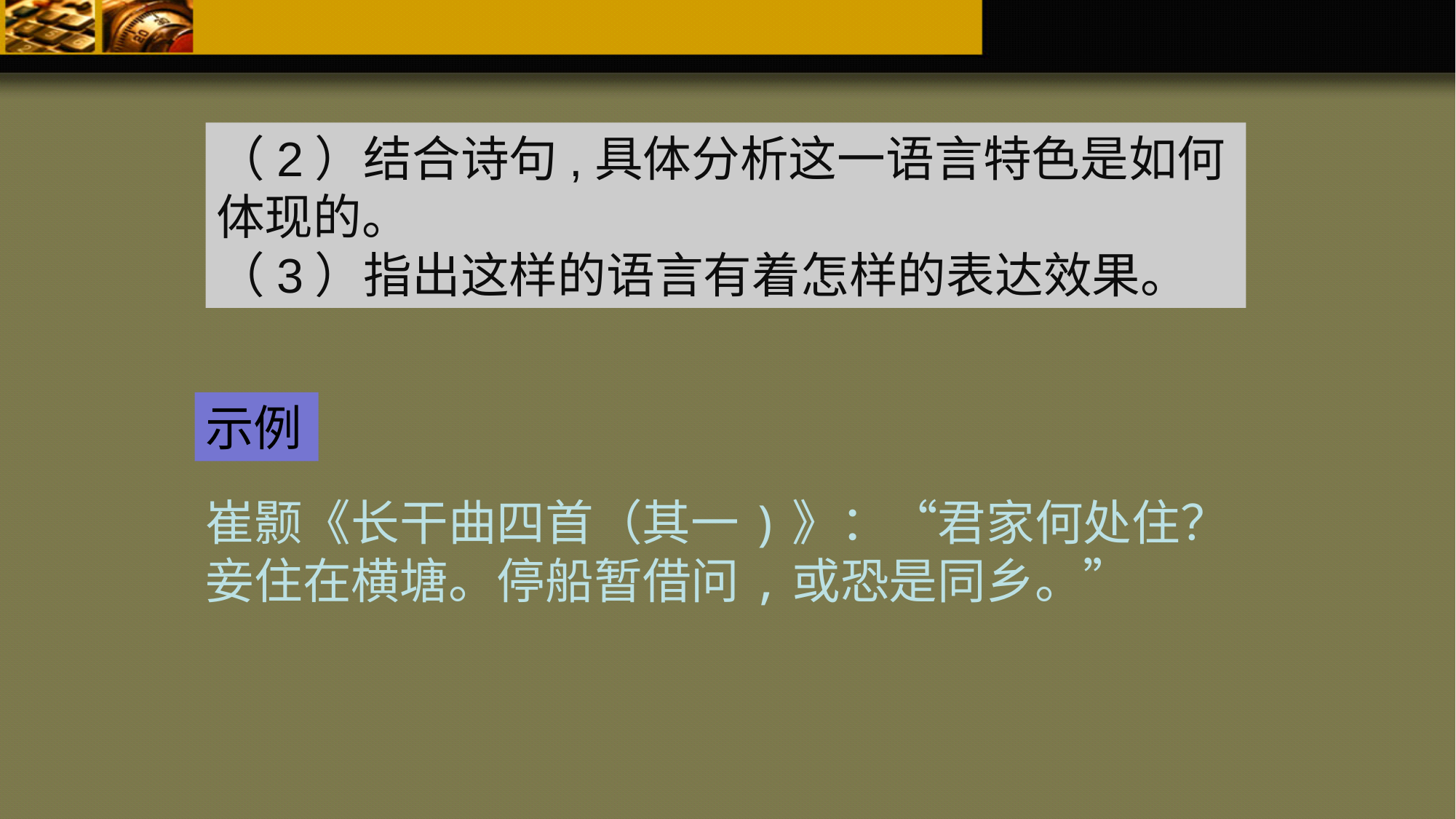

（2）结合诗句,具体分析这一语言特色是如何体现的。
（3）指出这样的语言有着怎样的表达效果。
示例
崔颢《长干曲四首（其一)》：“君家何处住？妾住在横塘。停船暂借问,或恐是同乡。”